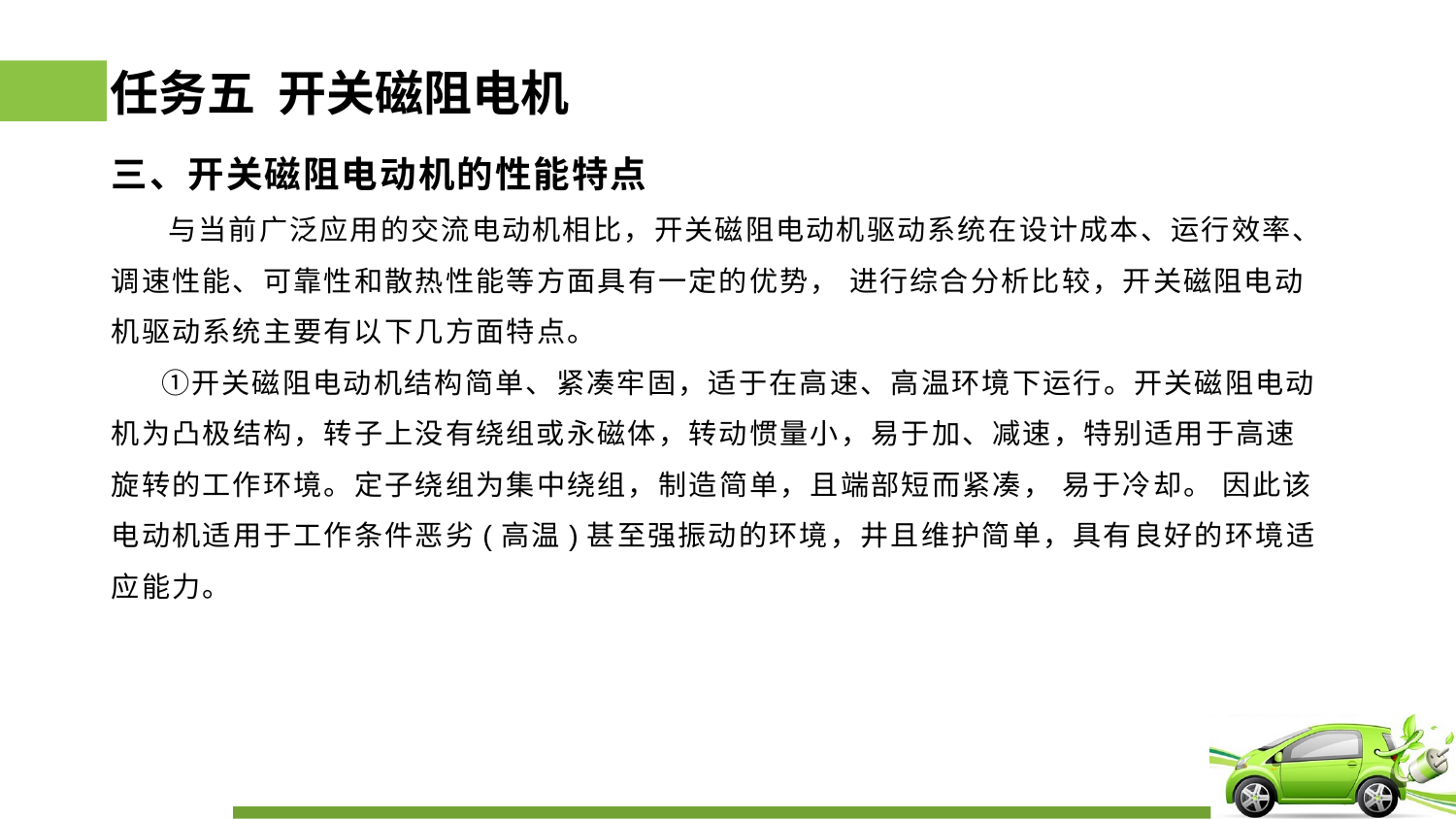

# 任务五  开关磁阻电机
三、开关磁阻电动机的性能特点
      与当前广泛应用的交流电动机相比，开关磁阻电动机驱动系统在设计成本、运行效率、调速性能、可靠性和散热性能等方面具有一定的优势， 进行综合分析比较，开关磁阻电动机驱动系统主要有以下几方面特点。
      ①开关磁阻电动机结构简单、紧凑牢固，适于在高速、高温环境下运行。开关磁阻电动机为凸极结构，转子上没有绕组或永磁体，转动惯量小，易于加、减速，特别适用于高速旋转的工作环境。定子绕组为集中绕组，制造简单，且端部短而紧凑， 易于冷却。 因此该电动机适用于工作条件恶劣(高温)甚至强振动的环境，井且维护简单，具有良好的环境适应能力。